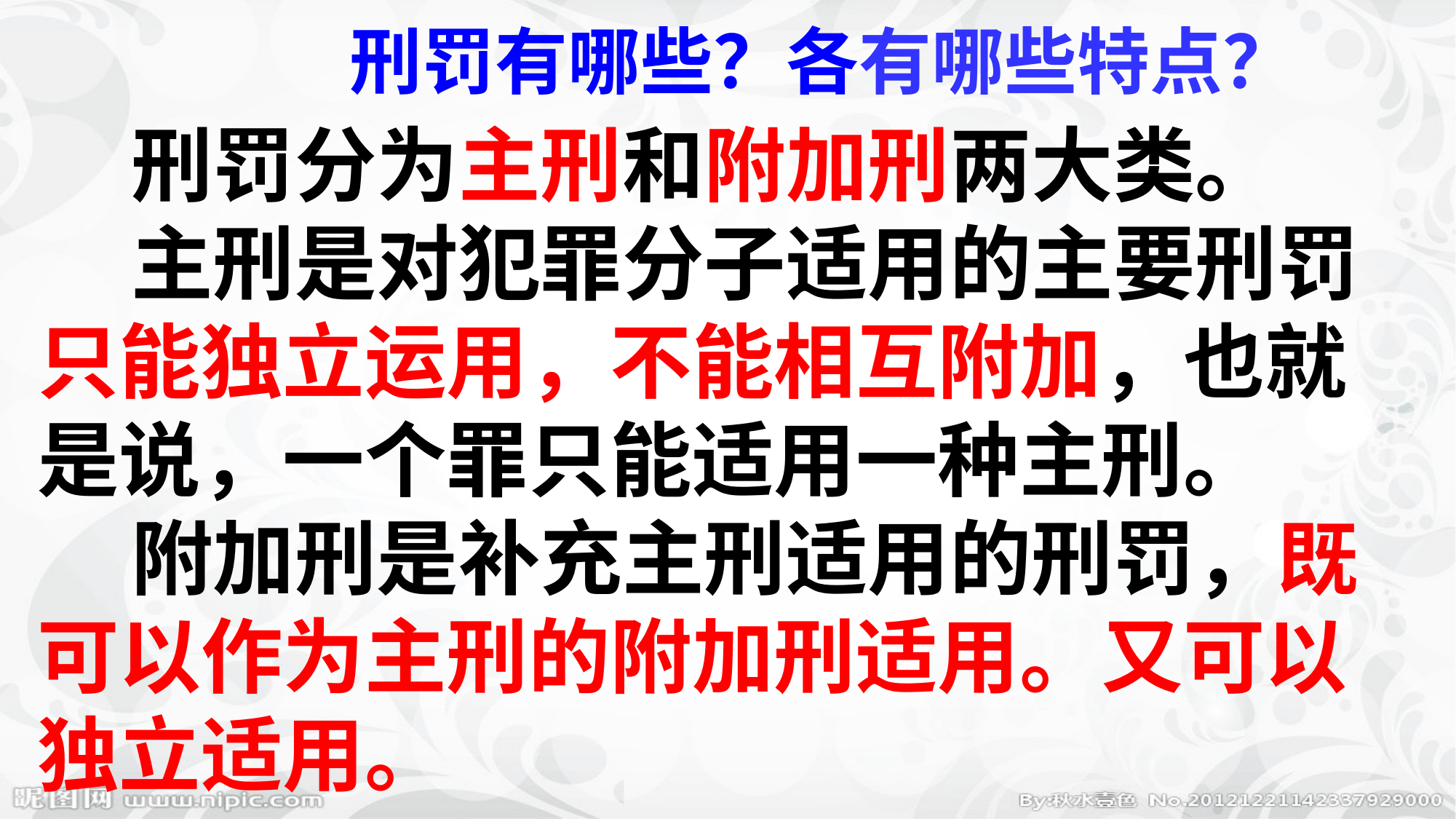

刑罚有哪些？各有哪些特点？
    刑罚分为主刑和附加刑两大类。
    主刑是对犯罪分子适用的主要刑罚只能独立运用，不能相互附加，也就是说，一个罪只能适用一种主刑。
    附加刑是补充主刑适用的刑罚，既可以作为主刑的附加刑适用。又可以独立适用。